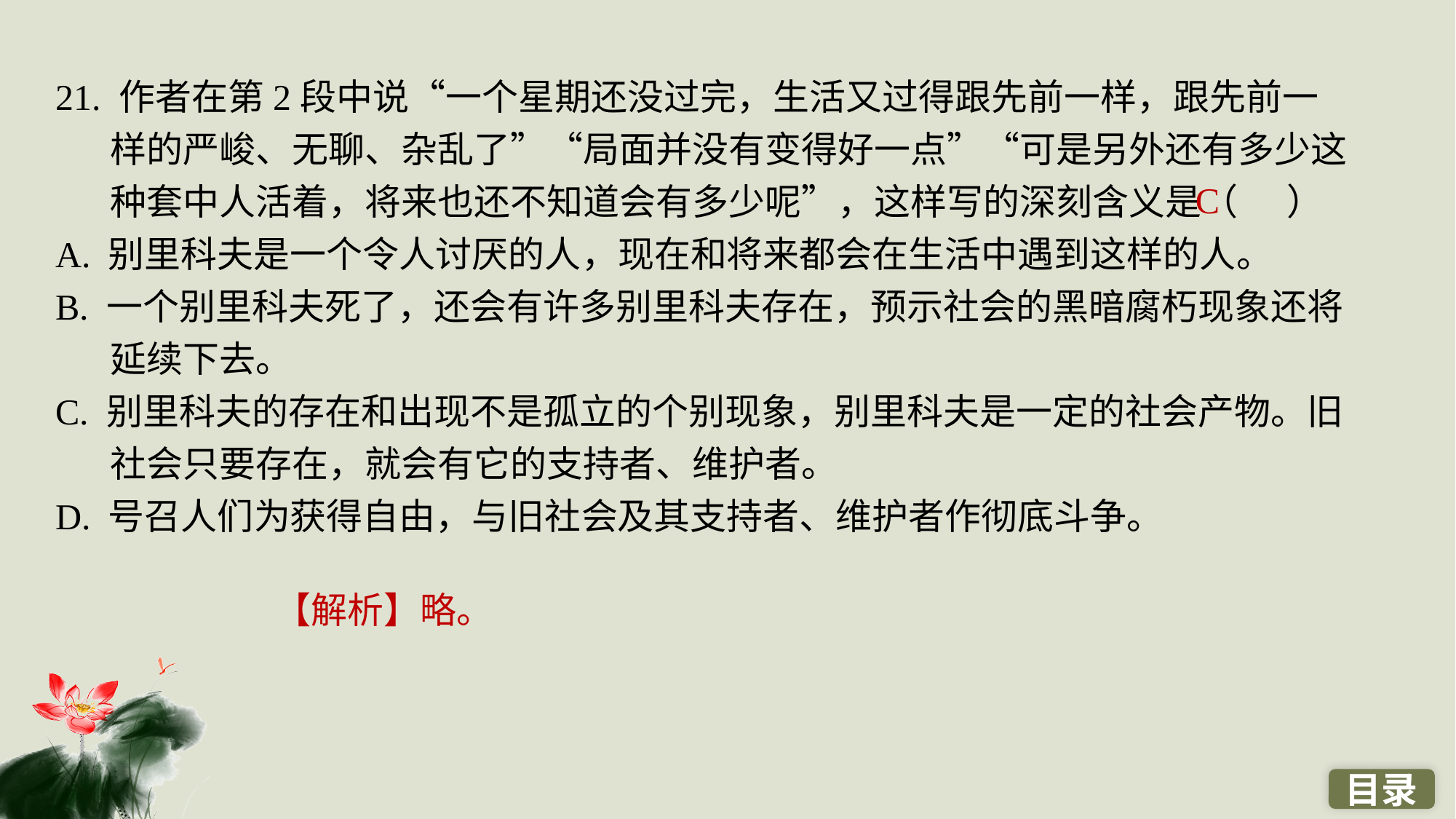

21. 作者在第2段中说“一个星期还没过完，生活又过得跟先前一样，跟先前一样的严峻、无聊、杂乱了”“局面并没有变得好一点”“可是另外还有多少这种套中人活着，将来也还不知道会有多少呢”，这样写的深刻含义是（      ）
A. 别里科夫是一个令人讨厌的人，现在和将来都会在生活中遇到这样的人。
B. 一个别里科夫死了，还会有许多别里科夫存在，预示社会的黑暗腐朽现象还将延续下去。
C. 别里科夫的存在和出现不是孤立的个别现象，别里科夫是一定的社会产物。旧社会只要存在，就会有它的支持者、维护者。
D. 号召人们为获得自由，与旧社会及其支持者、维护者作彻底斗争。
C
【解析】略。